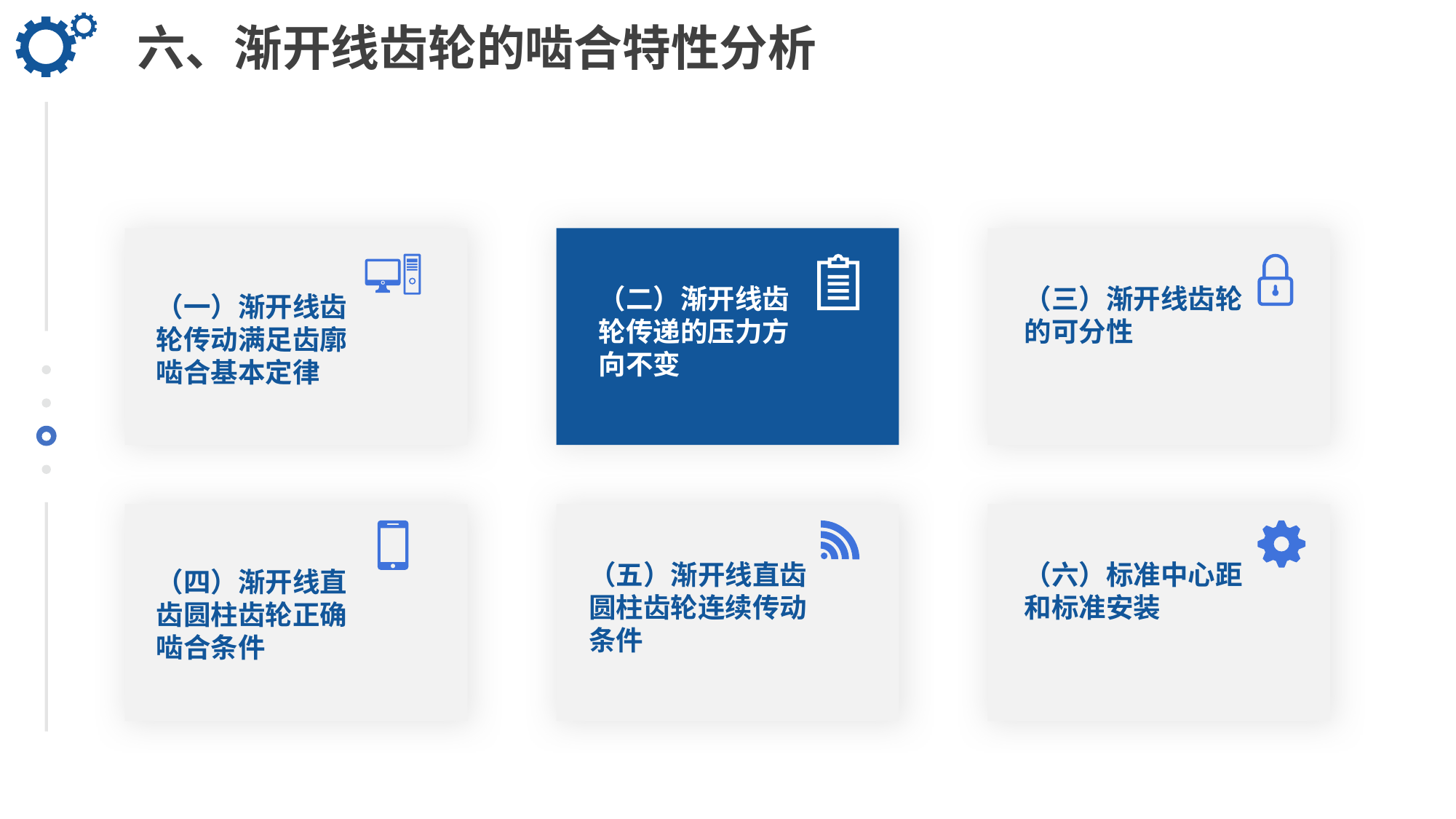

六、渐开线齿轮的啮合特性分析

（二）渐开线齿轮传递的压力方向不变
（三）渐开线齿轮的可分性
（一）渐开线齿轮传动满足齿廓啮合基本定律

（五）渐开线直齿圆柱齿轮连续传动条件
（六）标准中心距和标准安装
（四）渐开线直齿圆柱齿轮正确啮合条件
29